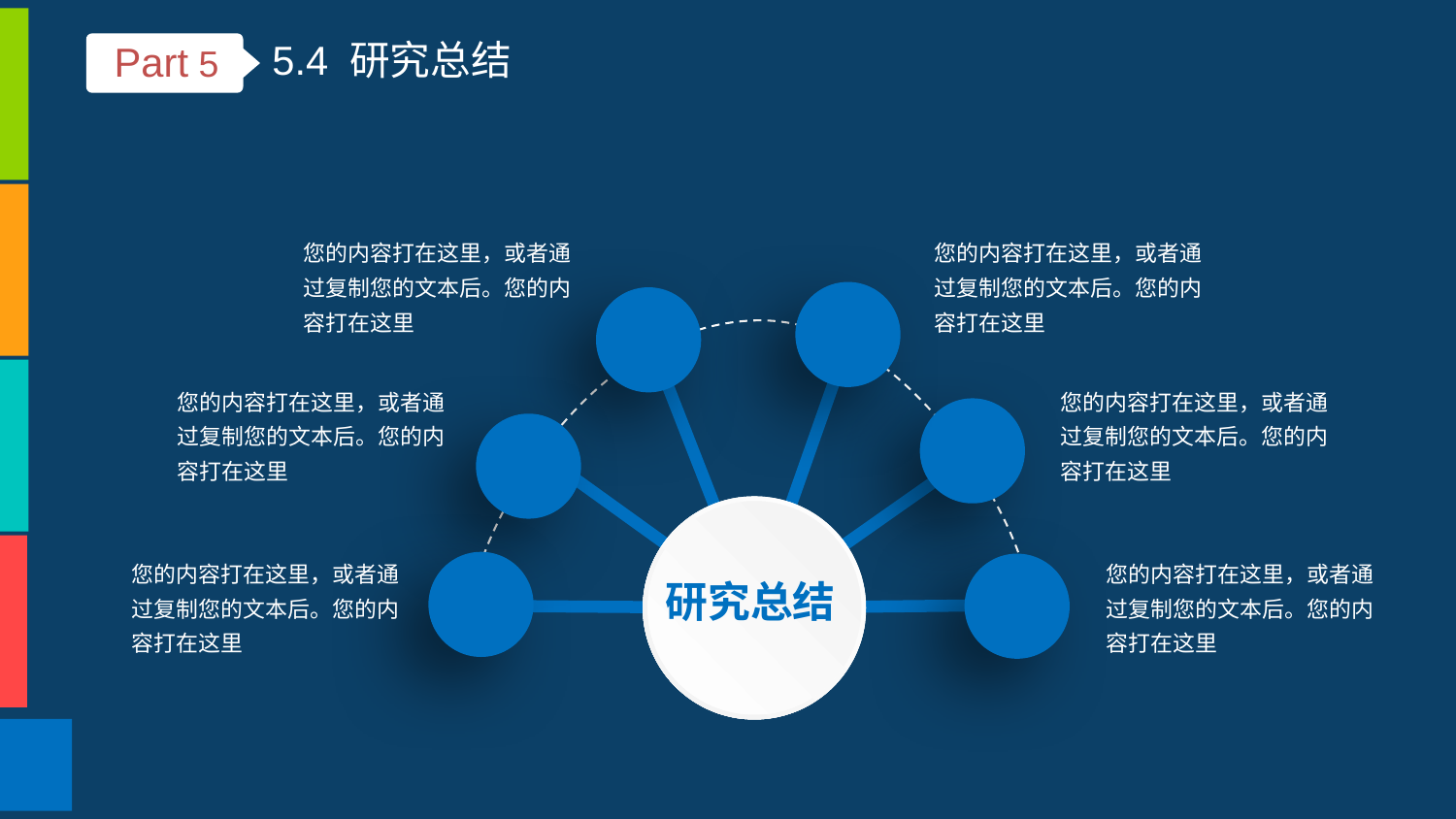

5.4 研究总结
Part 5

您的内容打在这里，或者通过复制您的文本后。您的内容打在这里
您的内容打在这里，或者通过复制您的文本后。您的内容打在这里

研究总结

您的内容打在这里，或者通过复制您的文本后。您的内容打在这里
您的内容打在这里，或者通过复制您的文本后。您的内容打在这里

您的内容打在这里，或者通过复制您的文本后。您的内容打在这里
您的内容打在这里，或者通过复制您的文本后。您的内容打在这里